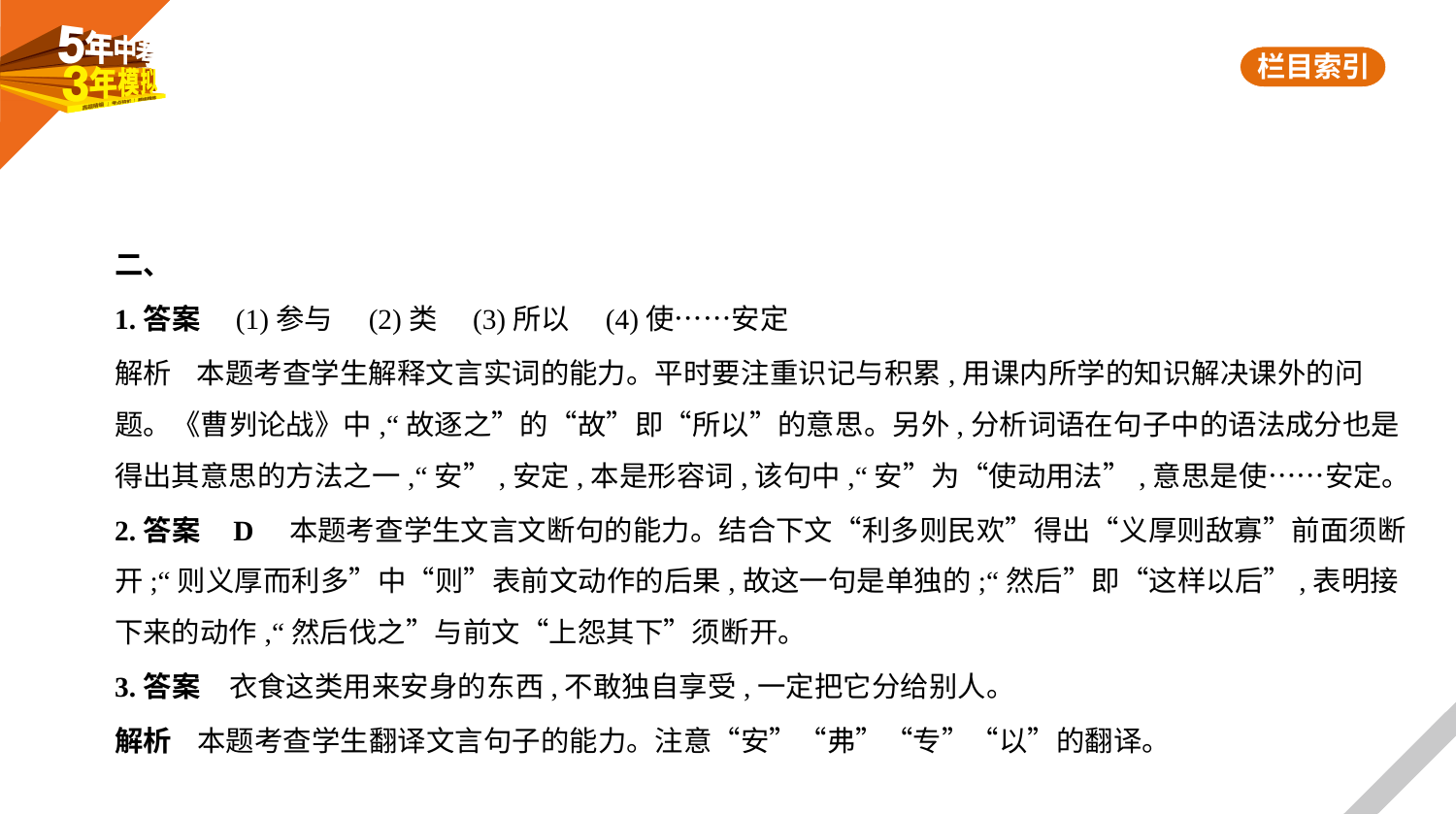

二、
1.答案　(1)参与　(2)类　(3)所以　(4)使……安定
解析    本题考查学生解释文言实词的能力。平时要注重识记与积累,用课内所学的知识解决课外的问
题。《曹刿论战》中,“故逐之”的“故”即“所以”的意思。另外,分析词语在句子中的语法成分也是
得出其意思的方法之一,“安”,安定,本是形容词,该句中,“安”为“使动用法”,意思是使……安定。
2.答案    D　本题考查学生文言文断句的能力。结合下文“利多则民欢”得出“义厚则敌寡”前面须断
开;“则义厚而利多”中“则”表前文动作的后果,故这一句是单独的;“然后”即“这样以后”,表明接
下来的动作,“然后伐之”与前文“上怨其下”须断开。
3.答案　衣食这类用来安身的东西,不敢独自享受,一定把它分给别人。
解析    本题考查学生翻译文言句子的能力。注意“安”“弗”“专”“以”的翻译。